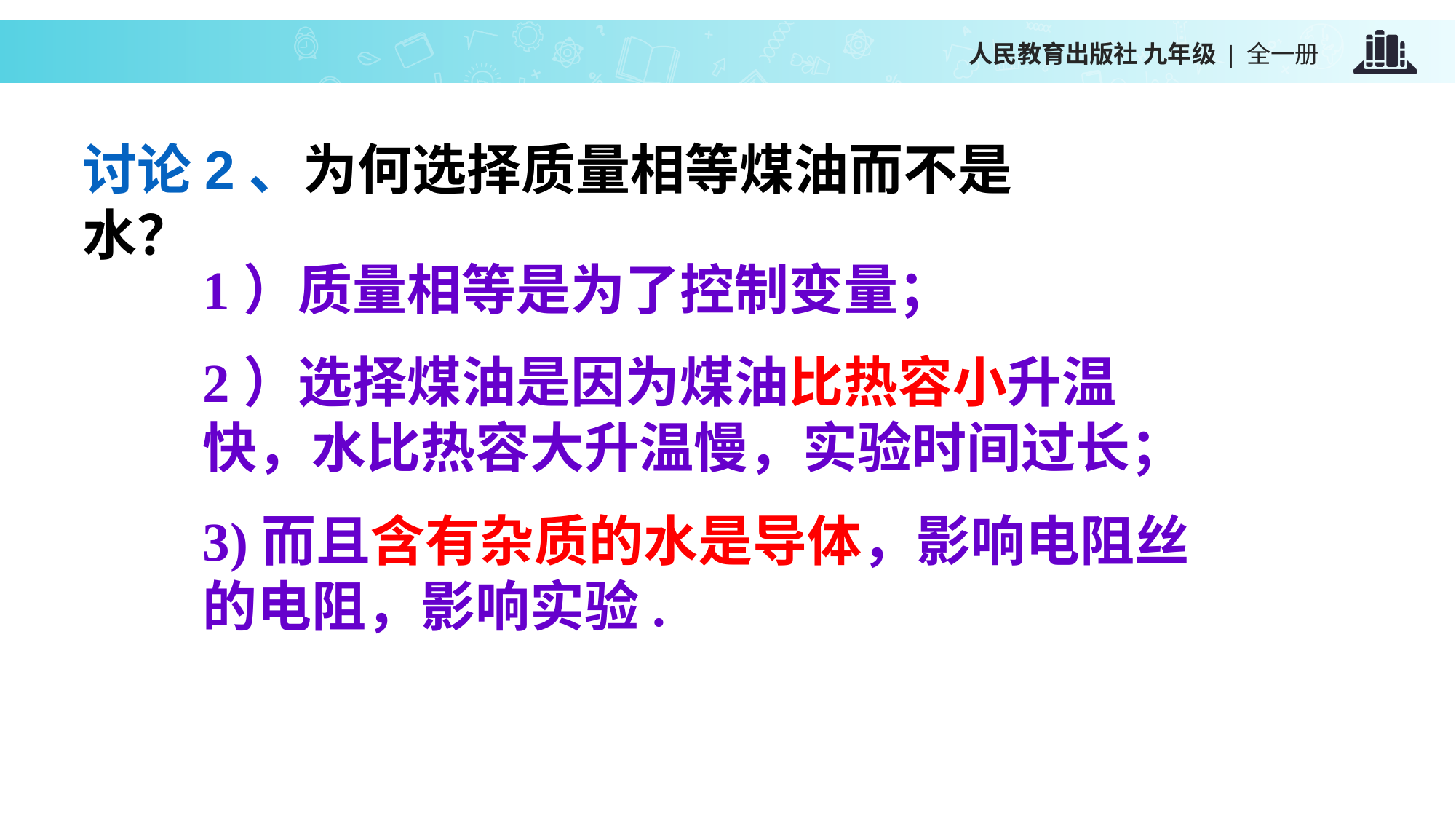

讨论2、为何选择质量相等煤油而不是水？
1）质量相等是为了控制变量；
2）选择煤油是因为煤油比热容小升温快，水比热容大升温慢，实验时间过长；
3)而且含有杂质的水是导体，影响电阻丝的电阻，影响实验.